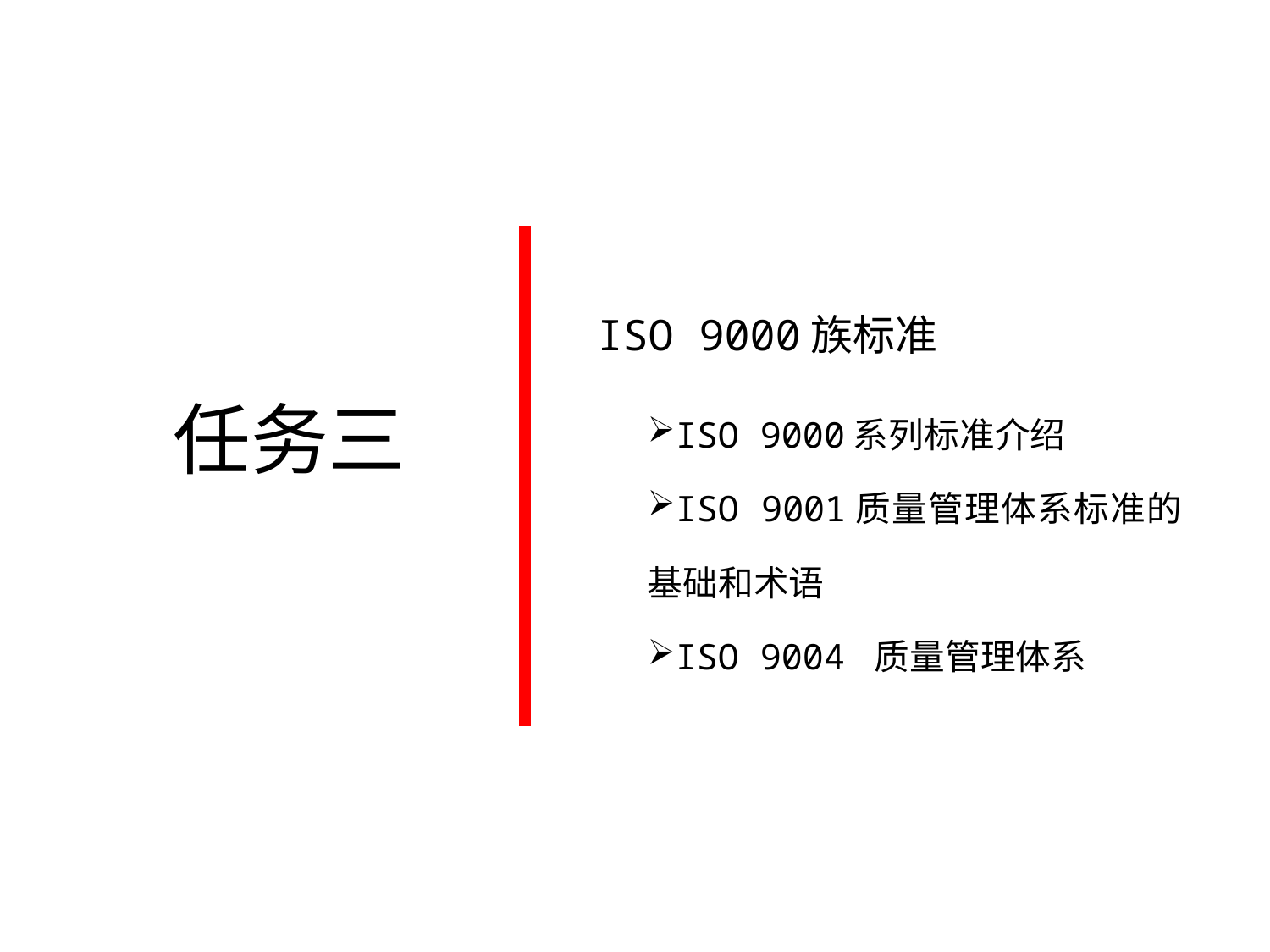

ISO 9000族标准
ISO 9000系列标准介绍
ISO 9001质量管理体系标准的基础和术语
ISO 9004 质量管理体系
任务三